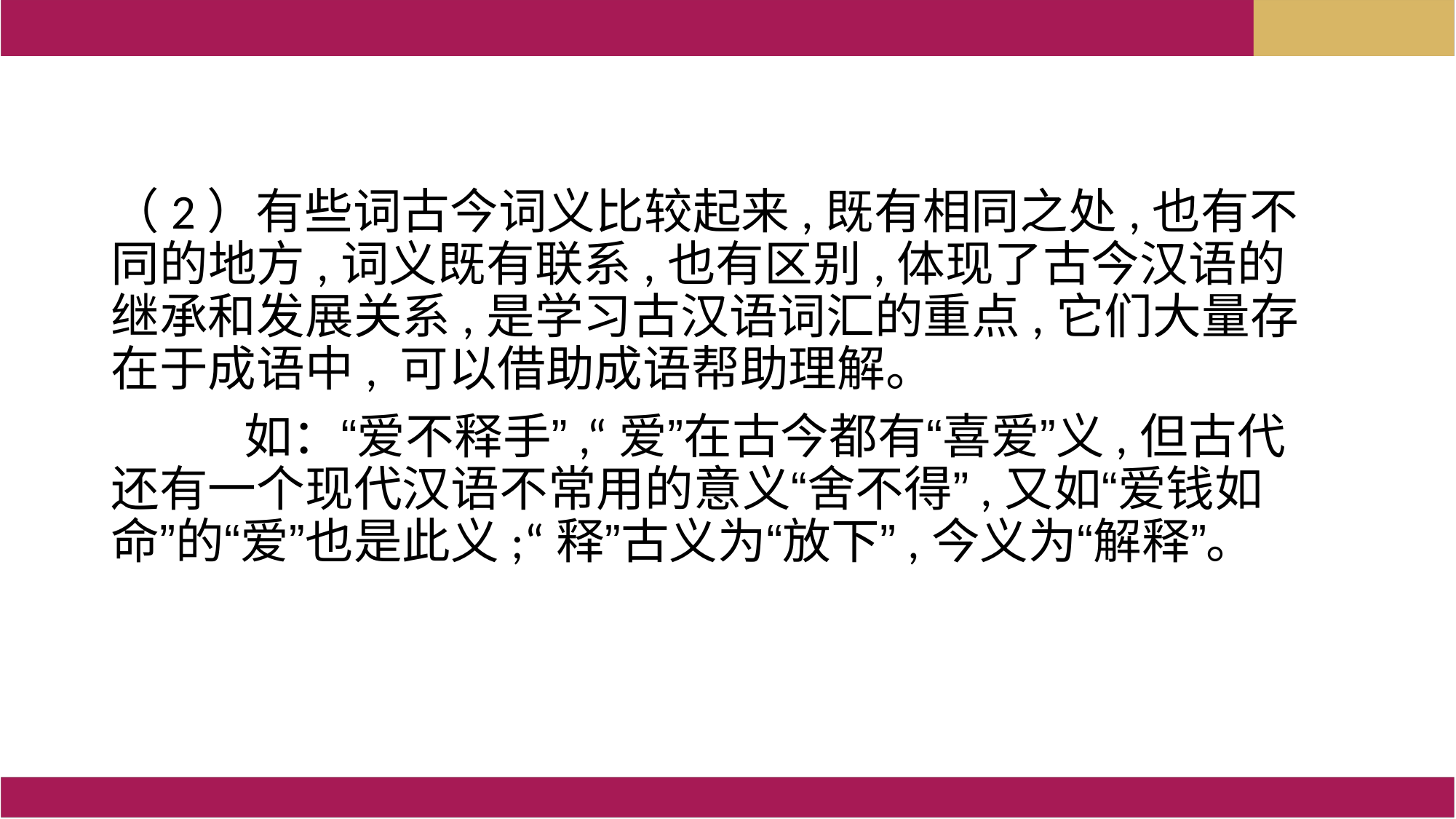

（2）有些词古今词义比较起来,既有相同之处,也有不同的地方,词义既有联系,也有区别,体现了古今汉语的继承和发展关系,是学习古汉语词汇的重点,它们大量存在于成语中, 可以借助成语帮助理解。
         如：“爱不释手”,“爱”在古今都有“喜爱”义,但古代还有一个现代汉语不常用的意义“舍不得”,又如“爱钱如命”的“爱”也是此义;“释”古义为“放下”,今义为“解释”。